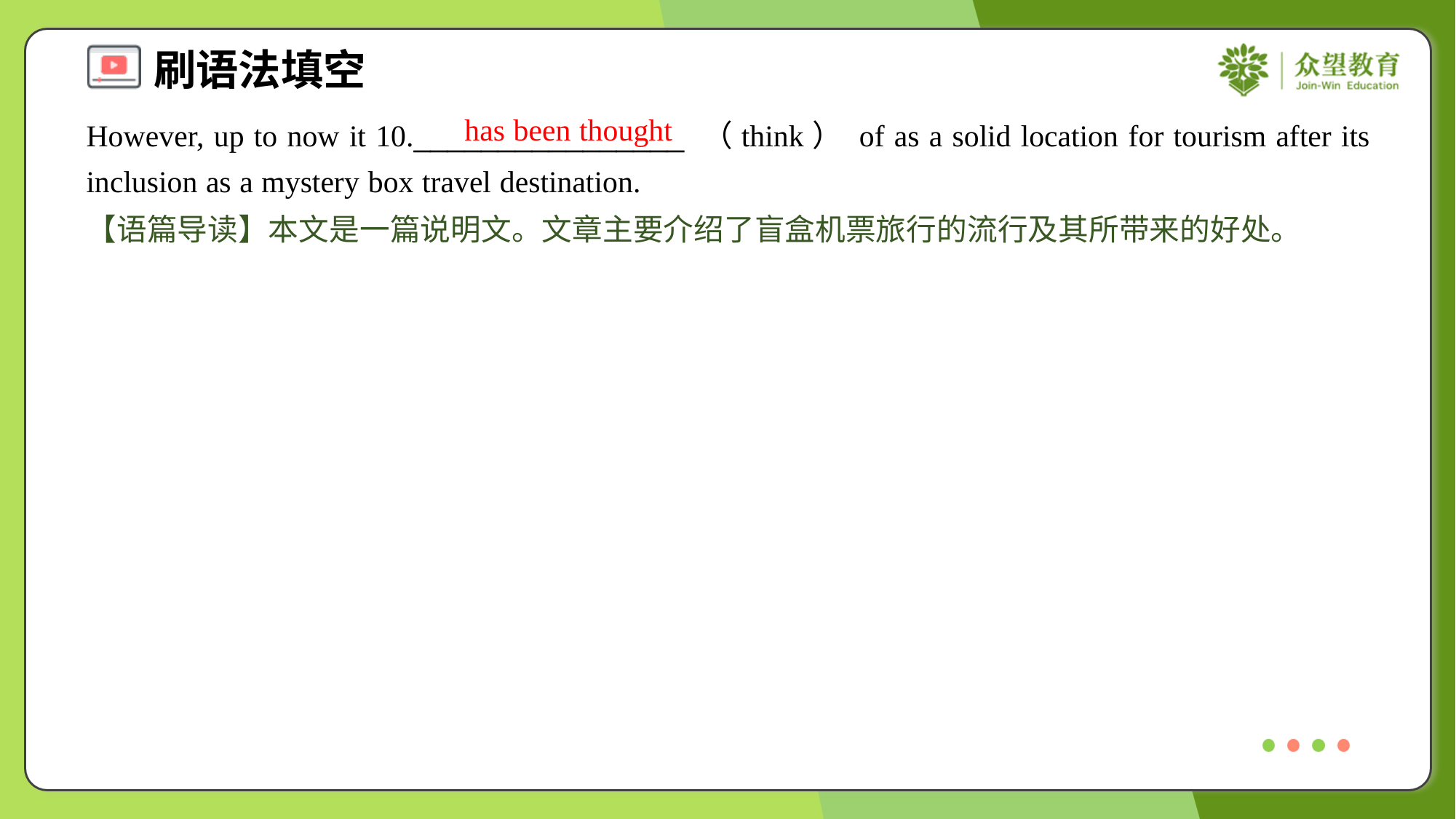

has been thought
However, up to now it 10.________________ （think） of as a solid location for tourism after its inclusion as a mystery box travel destination.
【语篇导读】本文是一篇说明文。文章主要介绍了盲盒机票旅行的流行及其所带来的好处。